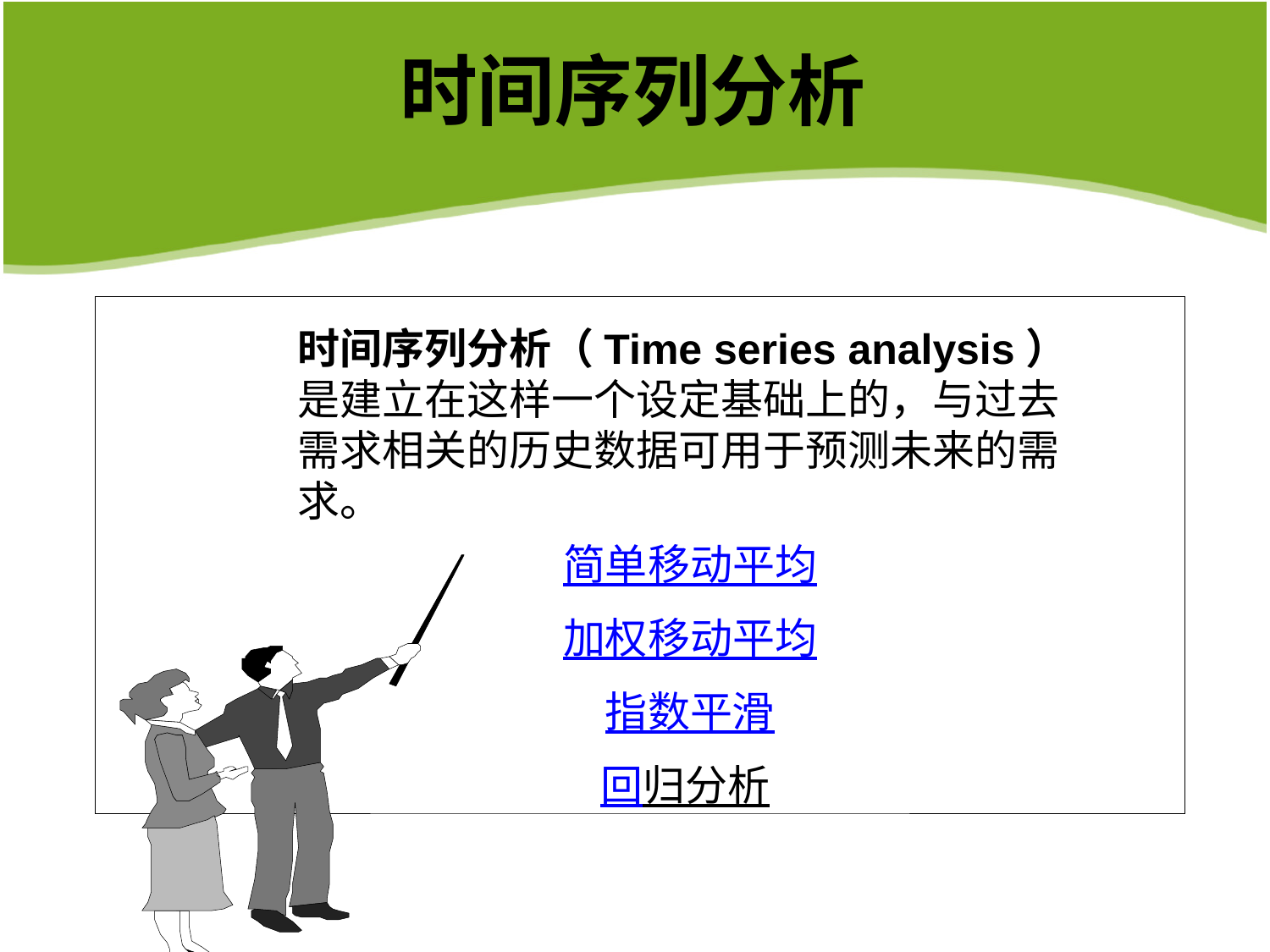

时间序列分析

时间序列分析（Time series analysis）是建立在这样一个设定基础上的，与过去需求相关的历史数据可用于预测未来的需求。
简单移动平均
加权移动平均
指数平滑
回归分析